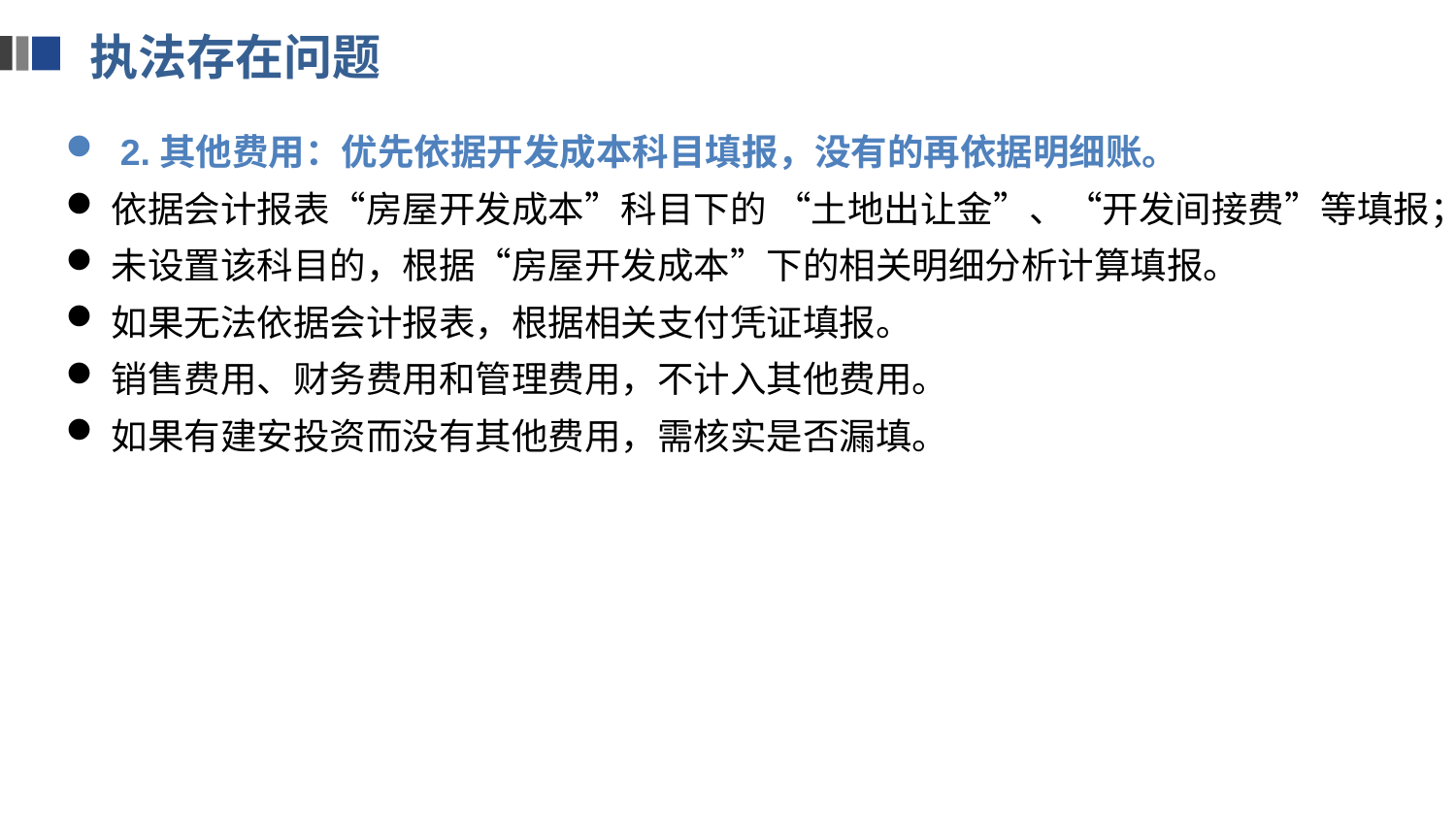

执法存在问题

2.其他费用：优先依据开发成本科目填报，没有的再依据明细账。
依据会计报表“房屋开发成本”科目下的 “土地出让金”、“开发间接费”等填报；
未设置该科目的，根据“房屋开发成本”下的相关明细分析计算填报。
如果无法依据会计报表，根据相关支付凭证填报。
销售费用、财务费用和管理费用，不计入其他费用。
如果有建安投资而没有其他费用，需核实是否漏填。